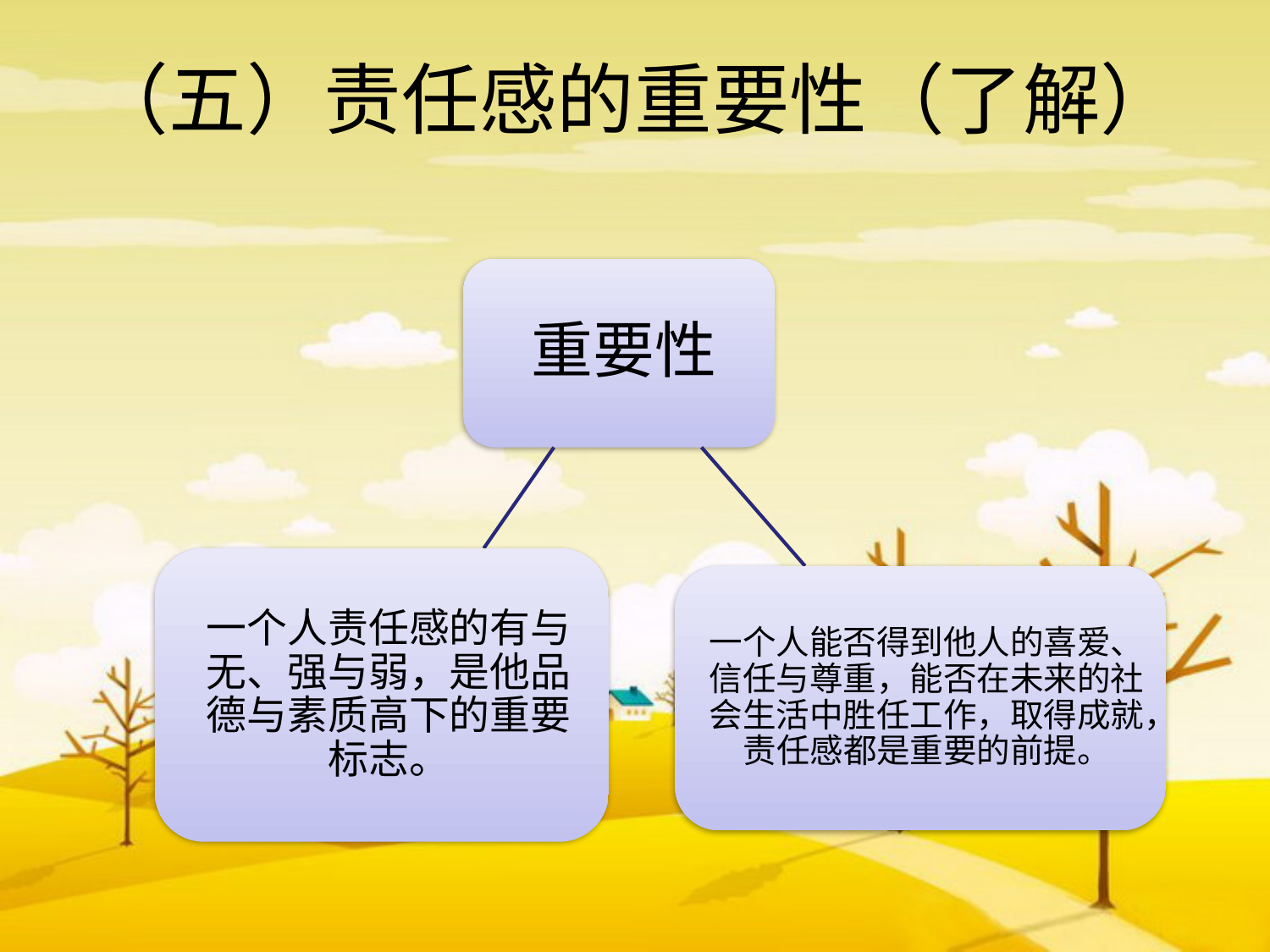

# （五）责任感的重要性（了解）
重要性
一个人能否得到他人的喜爱、信任与尊重，能否在未来的社会生活中胜任工作，取得成就，责任感都是重要的前提。
一个人责任感的有与无、强与弱，是他品德与素质高下的重要标志。